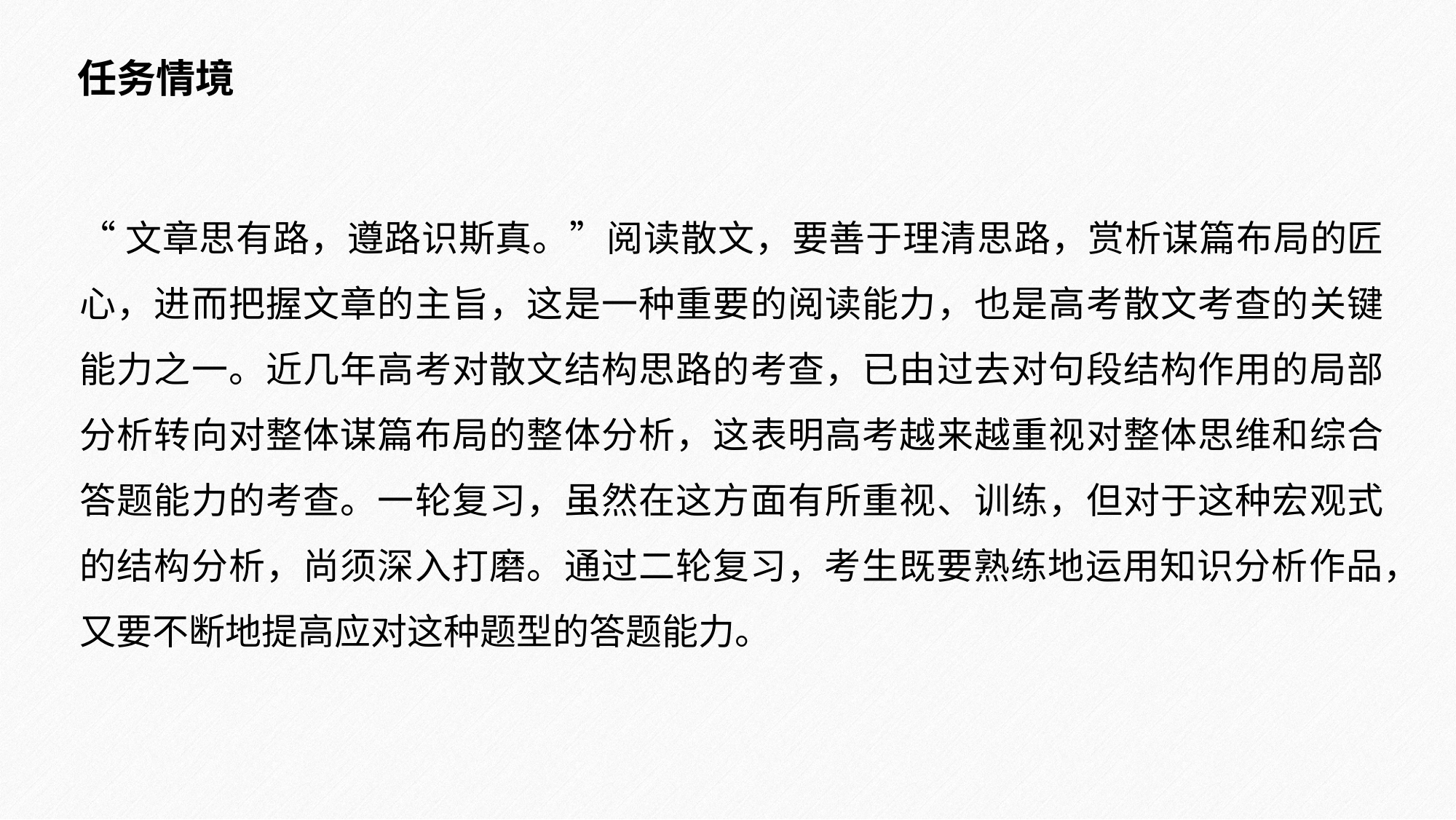

任务情境
“文章思有路，遵路识斯真。”阅读散文，要善于理清思路，赏析谋篇布局的匠心，进而把握文章的主旨，这是一种重要的阅读能力，也是高考散文考查的关键能力之一。近几年高考对散文结构思路的考查，已由过去对句段结构作用的局部分析转向对整体谋篇布局的整体分析，这表明高考越来越重视对整体思维和综合答题能力的考查。一轮复习，虽然在这方面有所重视、训练，但对于这种宏观式的结构分析，尚须深入打磨。通过二轮复习，考生既要熟练地运用知识分析作品，又要不断地提高应对这种题型的答题能力。